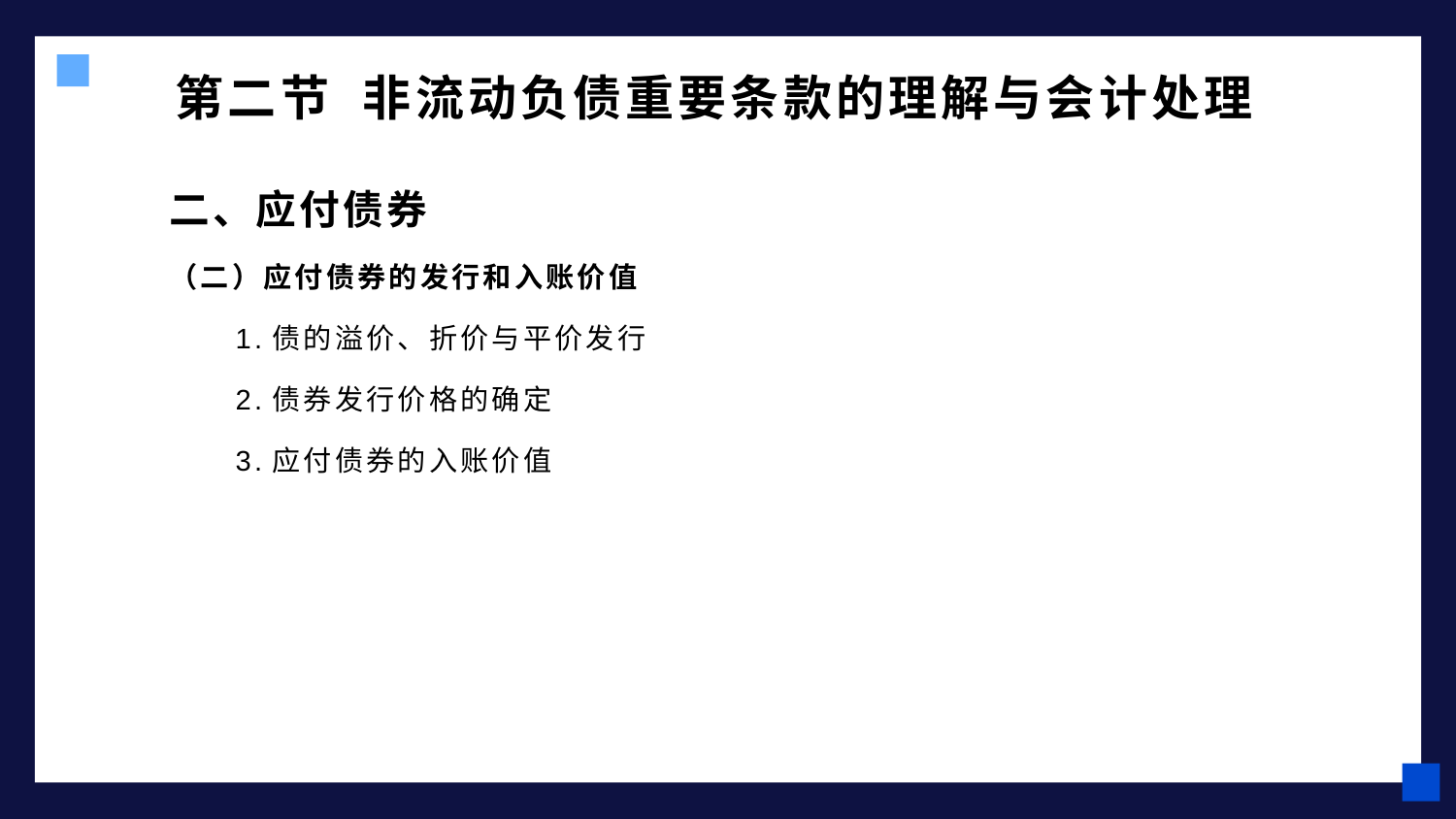

# 第二节  非流动负债重要条款的理解与会计处理
二、应付债券
（二）应付债券的发行和入账价值
      1.债的溢价、折价与平价发行
      2.债券发行价格的确定
      3.应付债券的入账价值